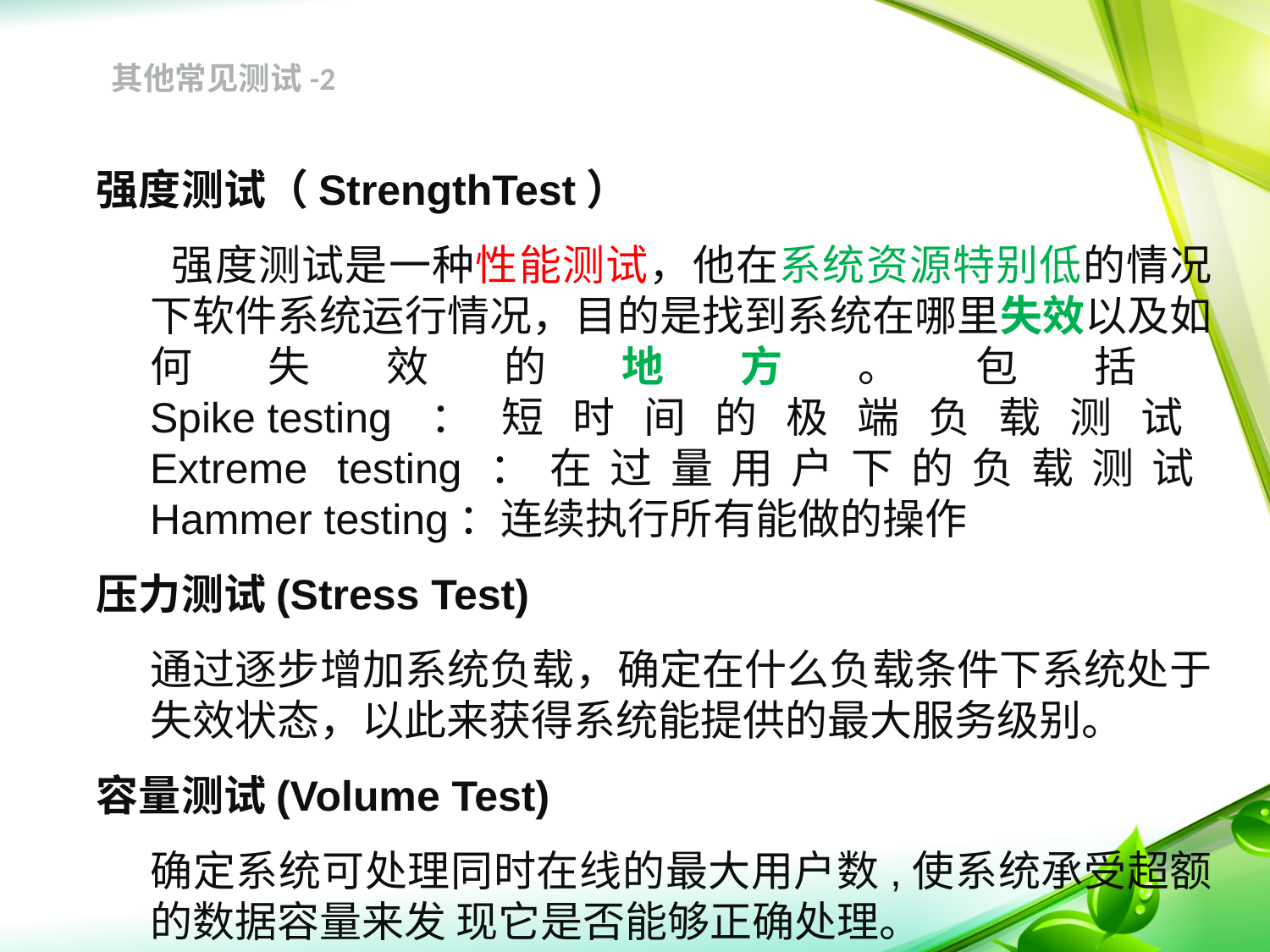

其他常见测试-2
强度测试（StrengthTest）
	 强度测试是一种性能测试，他在系统资源特别低的情况下软件系统运行情况，目的是找到系统在哪里失效以及如何失效的地方。包括
Spike testing：短时间的极端负载测试
Extreme testing：在过量用户下的负载测试
Hammer testing：连续执行所有能做的操作
压力测试(Stress Test)
	通过逐步增加系统负载，确定在什么负载条件下系统处于失效状态，以此来获得系统能提供的最大服务级别。
容量测试(Volume Test)
	确定系统可处理同时在线的最大用户数,使系统承受超额的数据容量来发 现它是否能够正确处理。